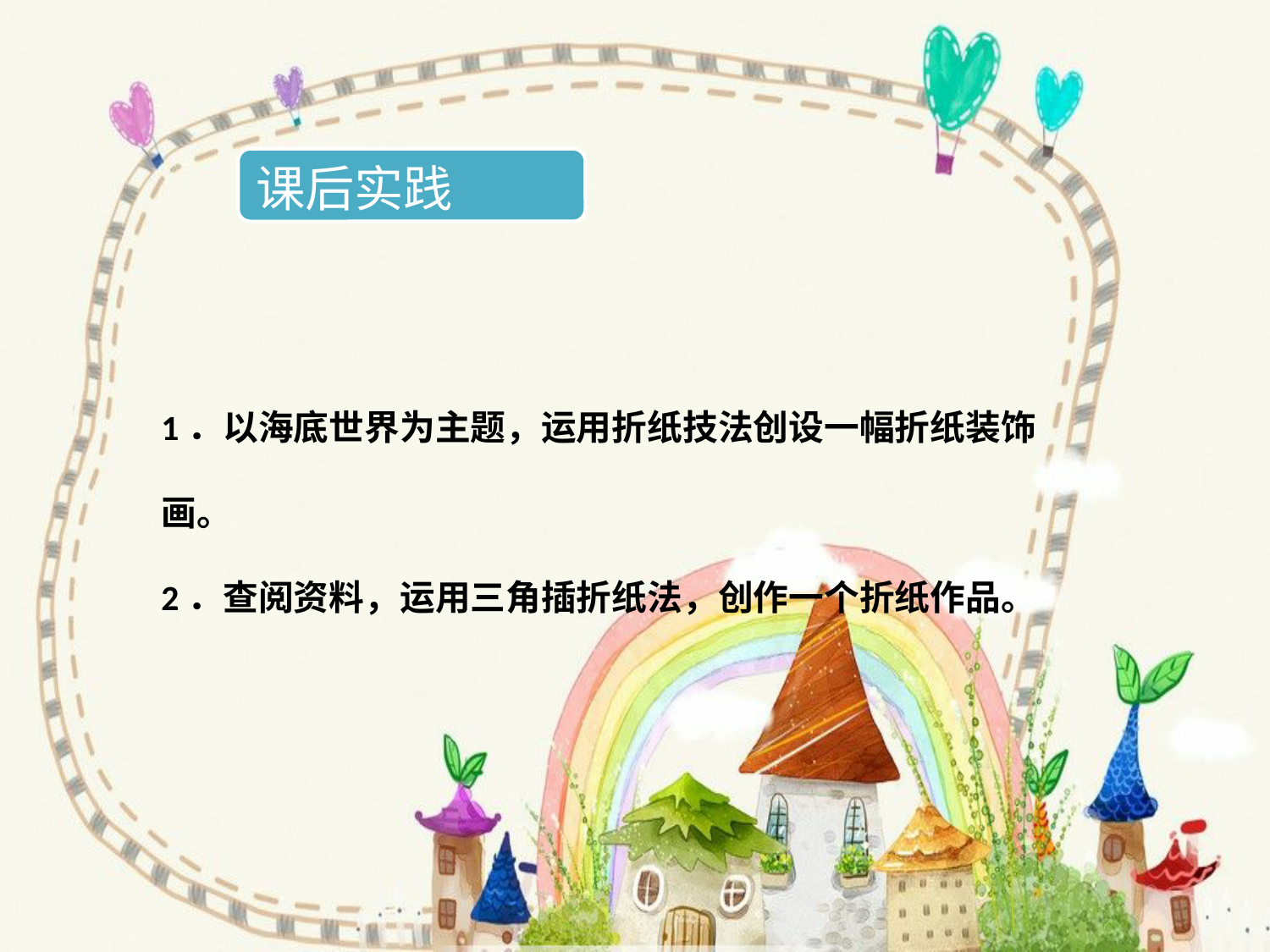

课后实践
1．以海底世界为主题，运用折纸技法创设一幅折纸装饰画。
2．查阅资料，运用三角插折纸法，创作一个折纸作品。